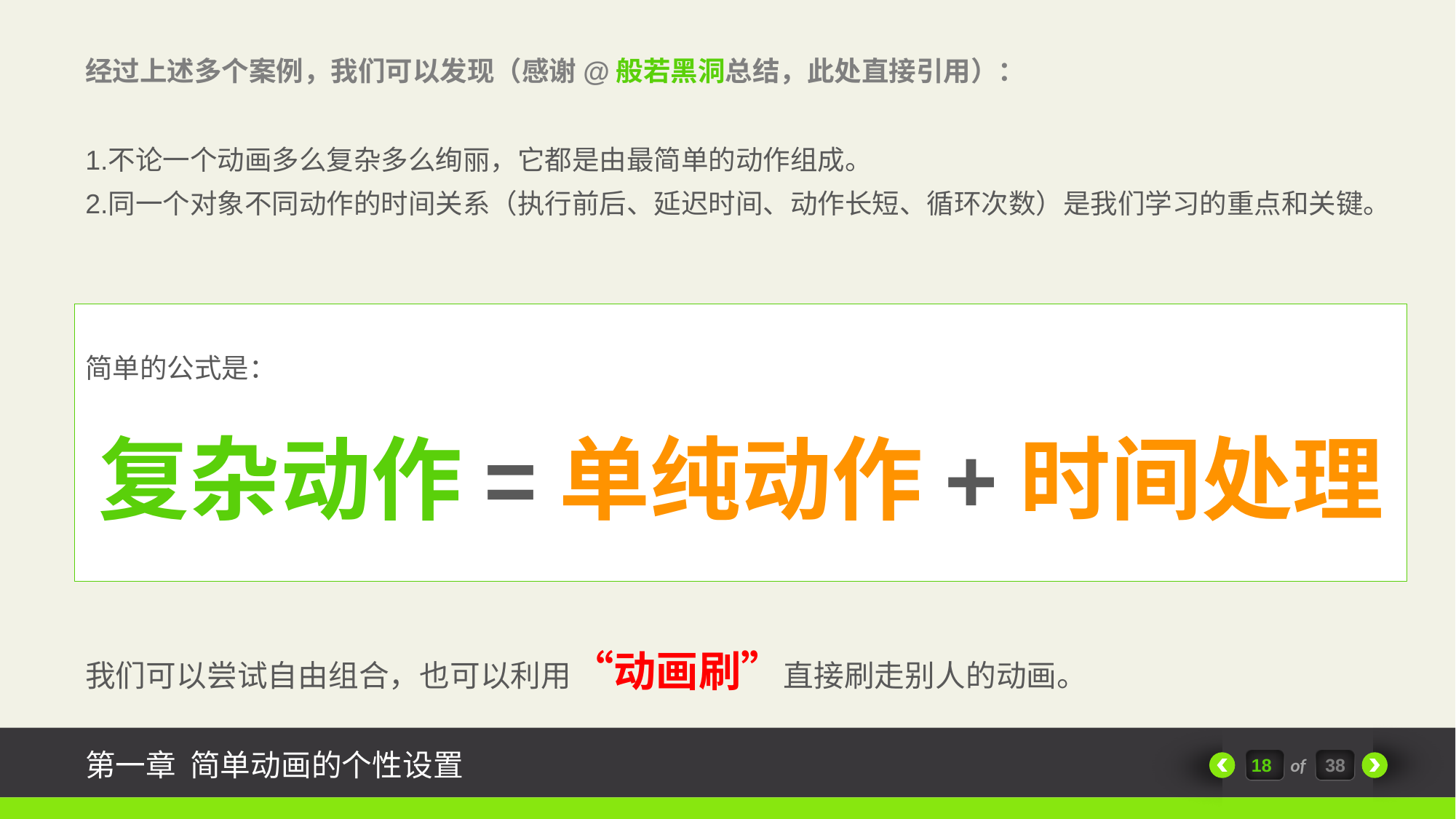

经过上述多个案例，我们可以发现（感谢@般若黑洞总结，此处直接引用）：
不论一个动画多么复杂多么绚丽，它都是由最简单的动作组成。
同一个对象不同动作的时间关系（执行前后、延迟时间、动作长短、循环次数）是我们学习的重点和关键。

简单的公式是：
复杂动作=单纯动作+时间处理
我们可以尝试自由组合，也可以利用“动画刷”直接刷走别人的动画。